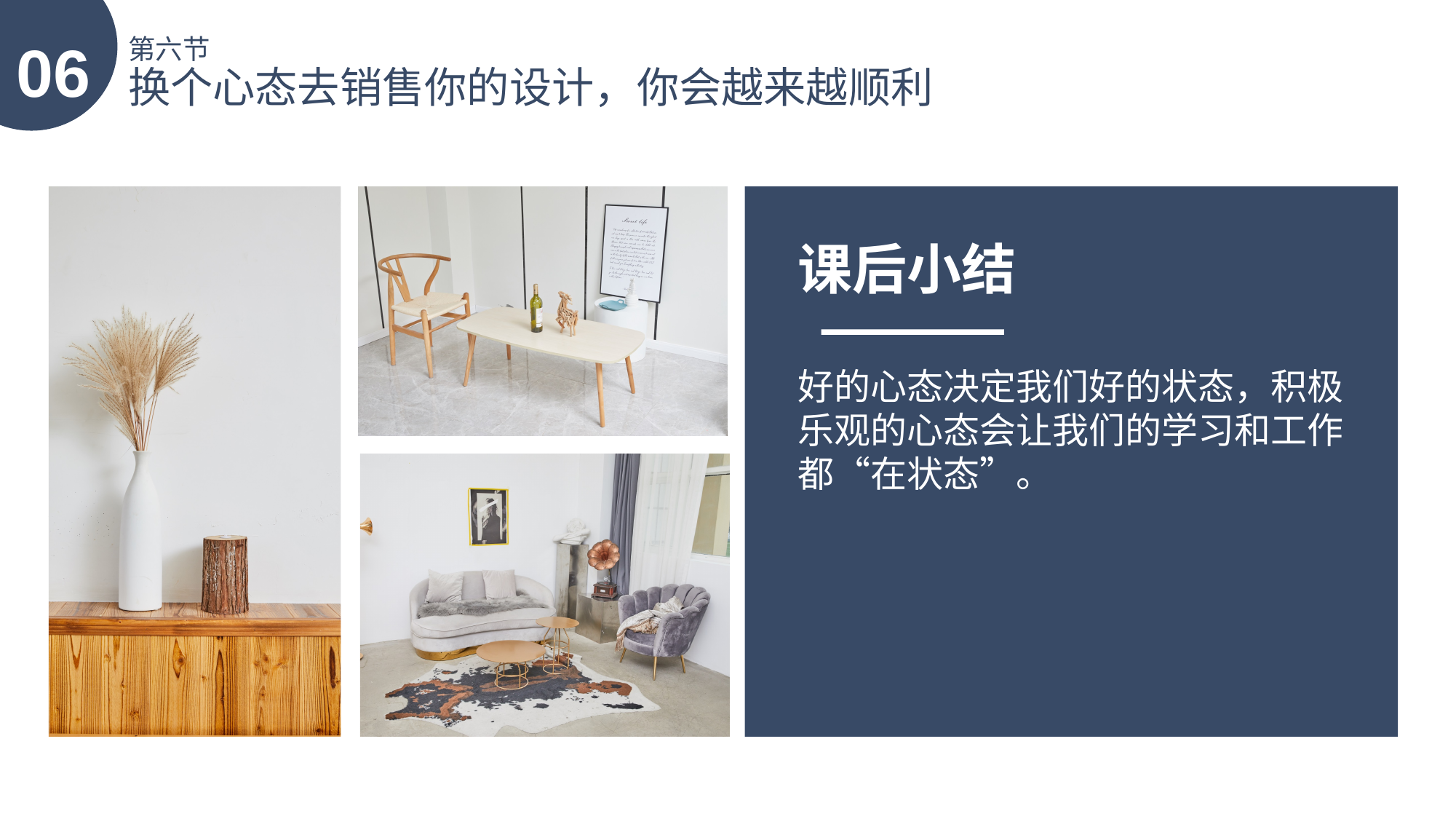

06
第六节
换个心态去销售你的设计，你会越来越顺利

课后小结

好的心态决定我们好的状态，积极乐观的心态会让我们的学习和工作都“在状态”。